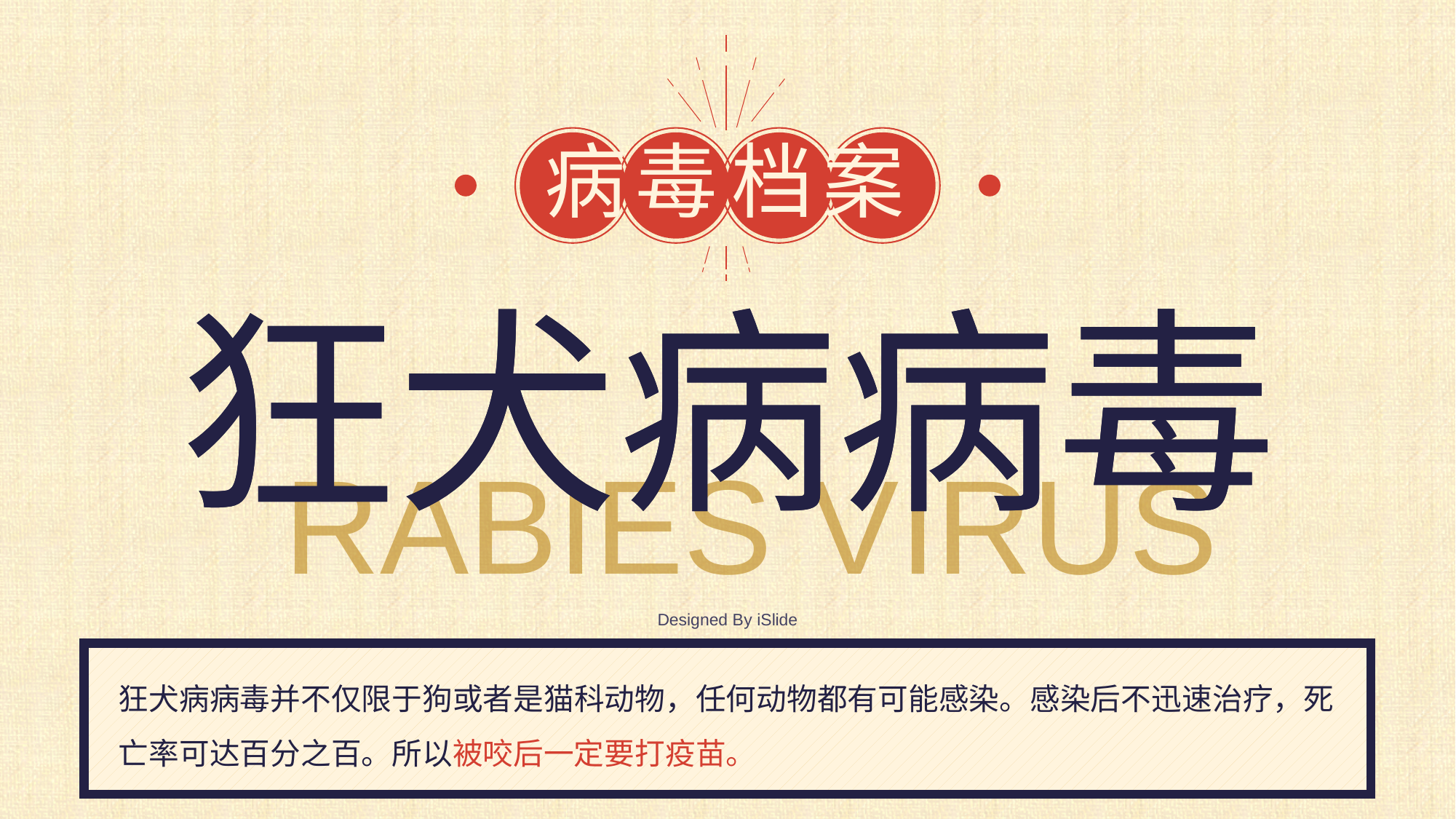

病 毒  档 案

狂犬 病病毒
狂犬 病病毒
RABIES  VIRUS
Designed B y iSlide
狂犬病病毒并不仅限于狗或者是猫科动物，任何动物都有可能感染。感染后不迅速 治疗，死亡率可达百分之百。所以被咬后一定要打疫苗。